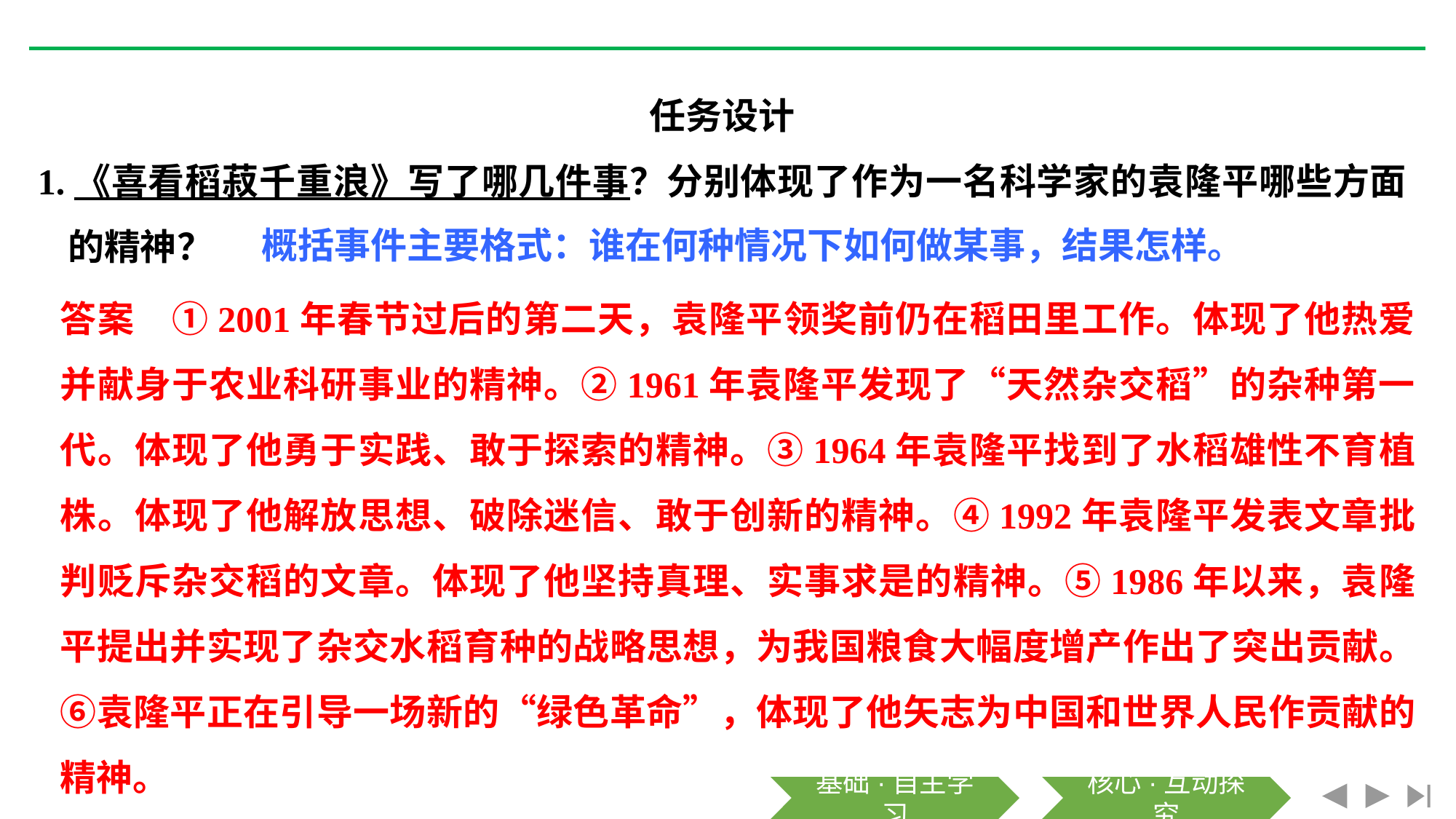

任务设计
1.《喜看稻菽千重浪》写了哪几件事？分别体现了作为一名科学家的袁隆平哪些方面的精神？
概括事件主要格式：谁在何种情况下如何做某事，结果怎样。
答案　①2001年春节过后的第二天，袁隆平领奖前仍在稻田里工作。体现了他热爱并献身于农业科研事业的精神。②1961年袁隆平发现了“天然杂交稻”的杂种第一代。体现了他勇于实践、敢于探索的精神。③1964年袁隆平找到了水稻雄性不育植株。体现了他解放思想、破除迷信、敢于创新的精神。④1992年袁隆平发表文章批判贬斥杂交稻的文章。体现了他坚持真理、实事求是的精神。⑤1986年以来，袁隆平提出并实现了杂交水稻育种的战略思想，为我国粮食大幅度增产作出了突出贡献。⑥袁隆平正在引导一场新的“绿色革命”，体现了他矢志为中国和世界人民作贡献的精神。